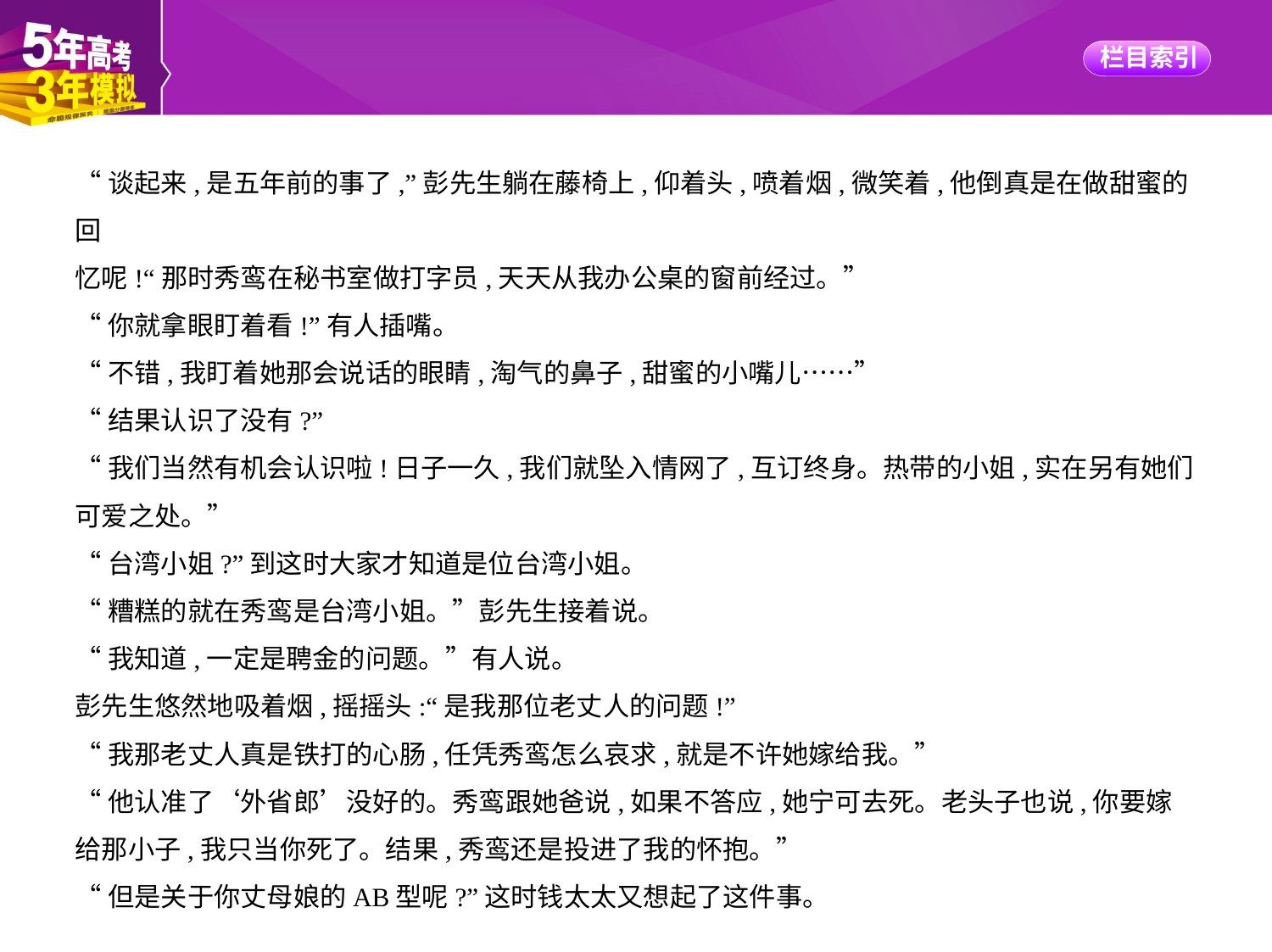

“谈起来,是五年前的事了,”彭先生躺在藤椅上,仰着头,喷着烟,微笑着,他倒真是在做甜蜜的回
忆呢!“那时秀鸾在秘书室做打字员,天天从我办公桌的窗前经过。”
“你就拿眼盯着看!”有人插嘴。
“不错,我盯着她那会说话的眼睛,淘气的鼻子,甜蜜的小嘴儿……”
“结果认识了没有?”
“我们当然有机会认识啦!日子一久,我们就坠入情网了,互订终身。热带的小姐,实在另有她们
可爱之处。”
“台湾小姐?”到这时大家才知道是位台湾小姐。
“糟糕的就在秀鸾是台湾小姐。”彭先生接着说。
“我知道,一定是聘金的问题。”有人说。
彭先生悠然地吸着烟,摇摇头:“是我那位老丈人的问题!”
“我那老丈人真是铁打的心肠,任凭秀鸾怎么哀求,就是不许她嫁给我。”
“他认准了‘外省郎’没好的。秀鸾跟她爸说,如果不答应,她宁可去死。老头子也说,你要嫁
给那小子,我只当你死了。结果,秀鸾还是投进了我的怀抱。”
“但是关于你丈母娘的AB型呢?”这时钱太太又想起了这件事。